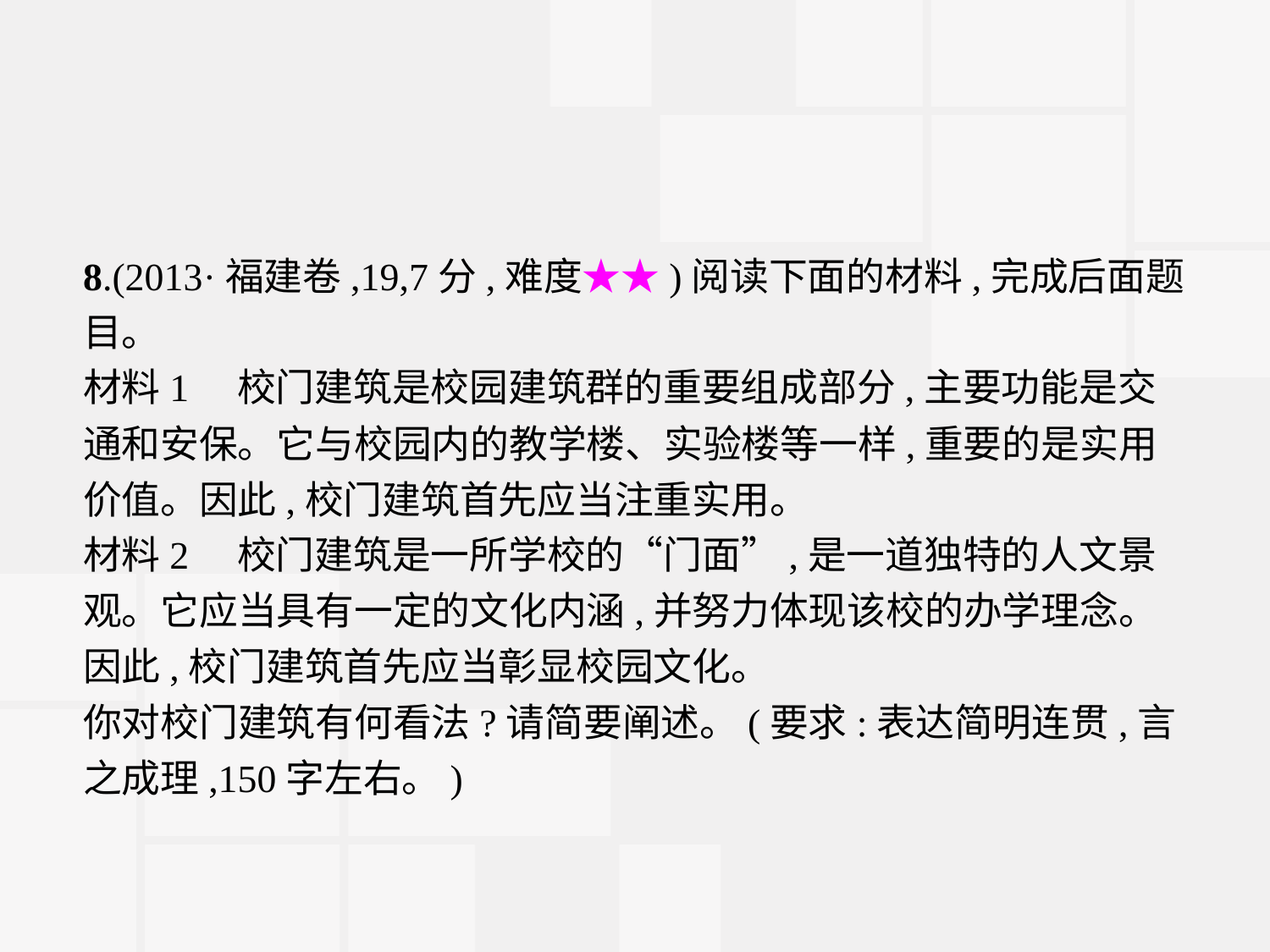

8.(2013·福建卷,19,7分,难度★★)阅读下面的材料,完成后面题目。
材料1　校门建筑是校园建筑群的重要组成部分,主要功能是交通和安保。它与校园内的教学楼、实验楼等一样,重要的是实用价值。因此,校门建筑首先应当注重实用。
材料2　校门建筑是一所学校的“门面”,是一道独特的人文景观。它应当具有一定的文化内涵,并努力体现该校的办学理念。因此,校门建筑首先应当彰显校园文化。
你对校门建筑有何看法?请简要阐述。(要求:表达简明连贯,言之成理,150字左右。)